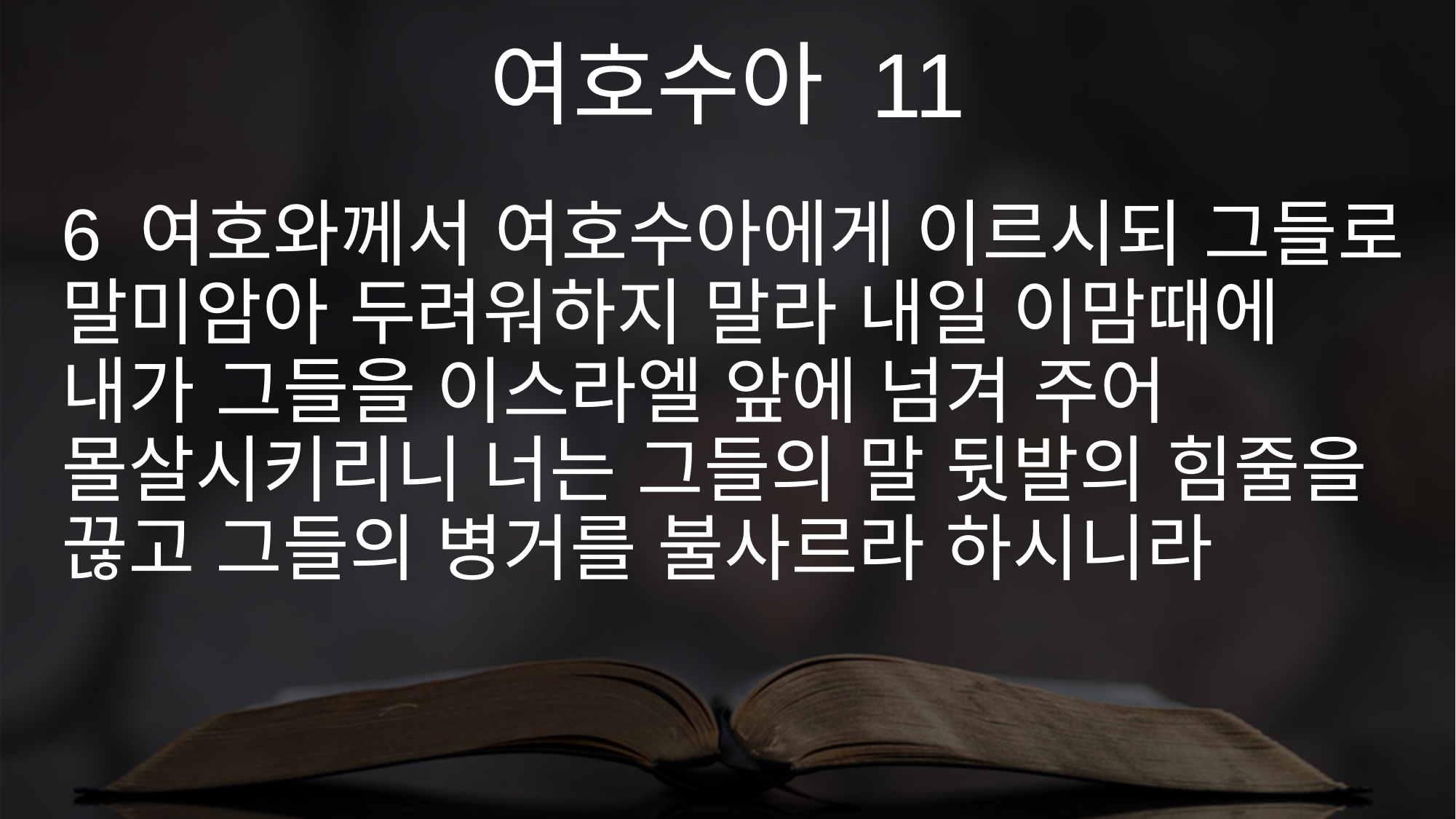

여호수아 11
6 여호와께서 여호수아에게 이르시되 그들로 말미암아 두려워하지 말라 내일 이맘때에 내가 그들을 이스라엘 앞에 넘겨 주어 몰살시키리니 너는 그들의 말 뒷발의 힘줄을 끊고 그들의 병거를 불사르라 하시니라